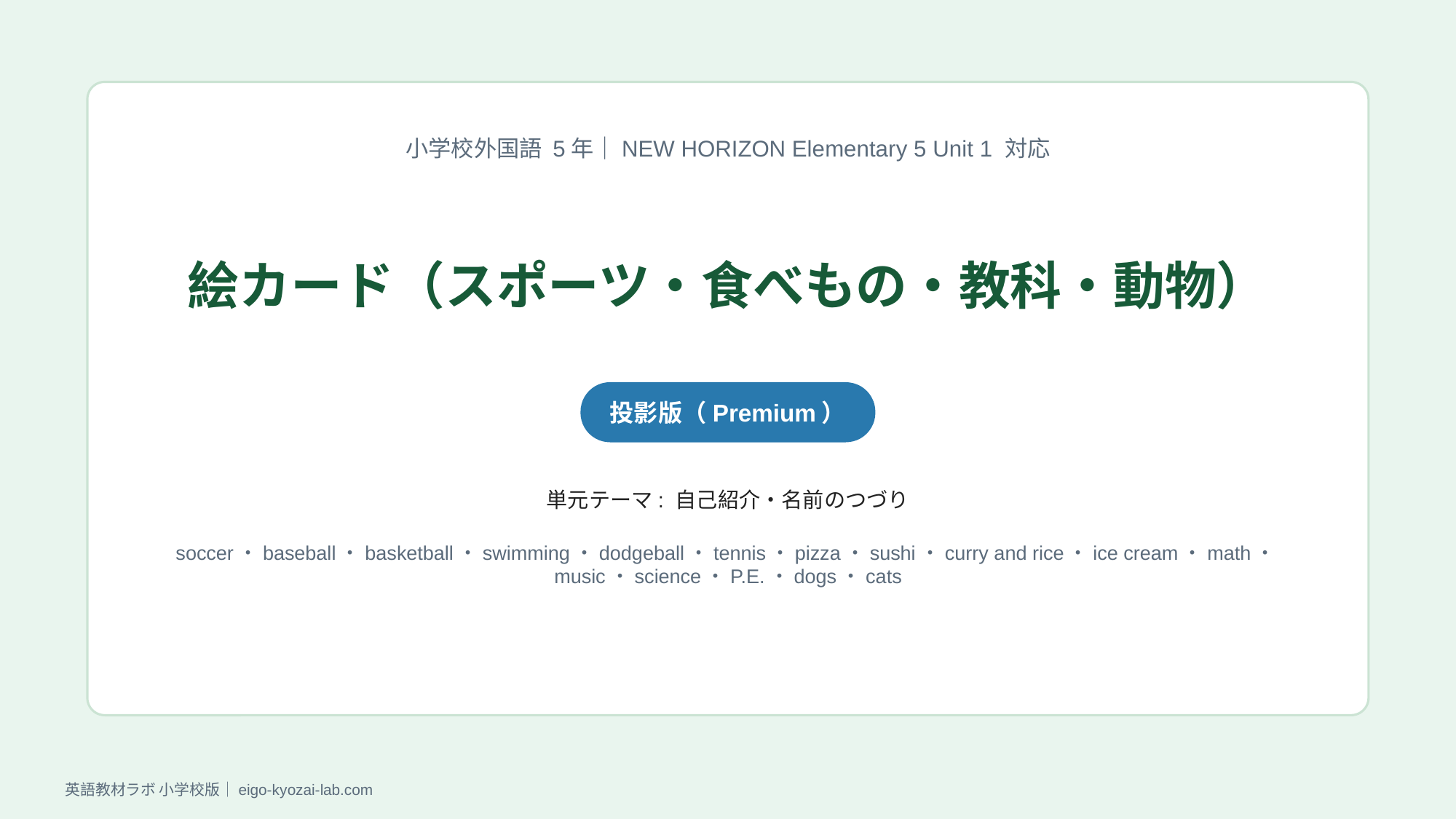

小学校外国語 5年｜NEW HORIZON Elementary 5 Unit 1 対応
絵カード（スポーツ・食べもの・教科・動物）

投影版（Premium）
単元テーマ: 自己紹介・名前のつづり
soccer・baseball・basketball・swimming・dodgeball・tennis・pizza・sushi・curry and rice・ice cream・math・music・science・P.E.・dogs・cats
英語教材ラボ 小学校版｜eigo-kyozai-lab.com